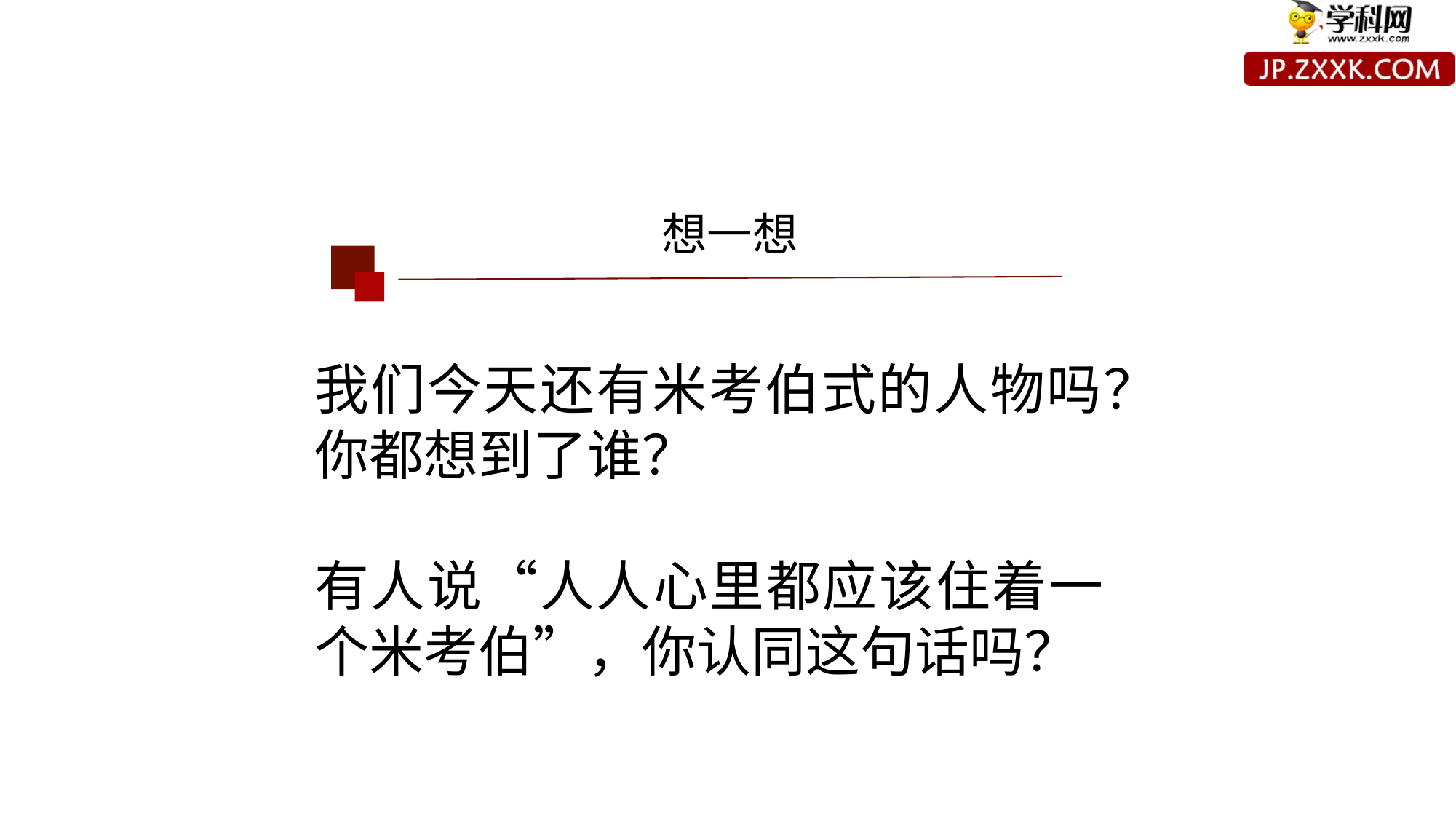

想一想

我们今天还有米考伯式的人物吗？你都想到了谁？

有人说“人人心里都应该住着一个米考伯”，你认同这句话吗？